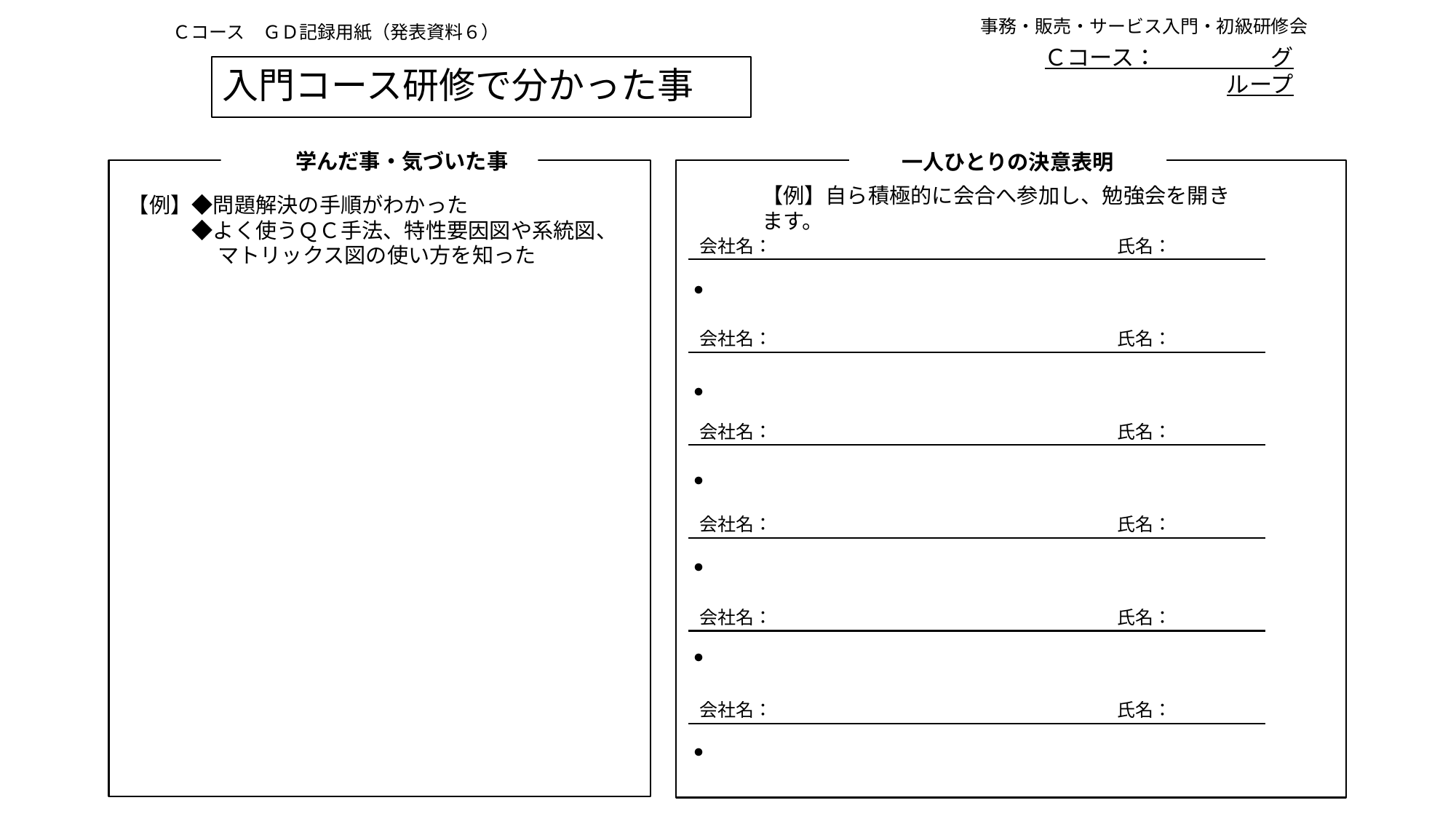

事務・販売・サービス入門・初級研修会
Ｃコース　ＧＤ記録用紙（発表資料６）
Ｃコース：　　　　　グループ
入門コース研修で分かった事
　　　学んだ事・気づいた事
一人ひとりの決意表明

【例】自ら積極的に会合へ参加し、勉強会を開きます。
【例】◆問題解決の手順がわかった
　　　◆よく使うＱＣ手法、特性要因図や系統図、
　　　　 マトリックス図の使い方を知った
会社名：　　　　　　　　　　　　　　　　　　　氏名：
・
会社名：　　　　　　　　　　　　　　　　　　　氏名：
・
会社名：　　　　　　　　　　　　　　　　　　　氏名：
・
会社名：　　　　　　　　　　　　　　　　　　　氏名：
・
会社名：　　　　　　　　　　　　　　　　　　　氏名：
・
会社名：　　　　　　　　　　　　　　　　　　　氏名：
・